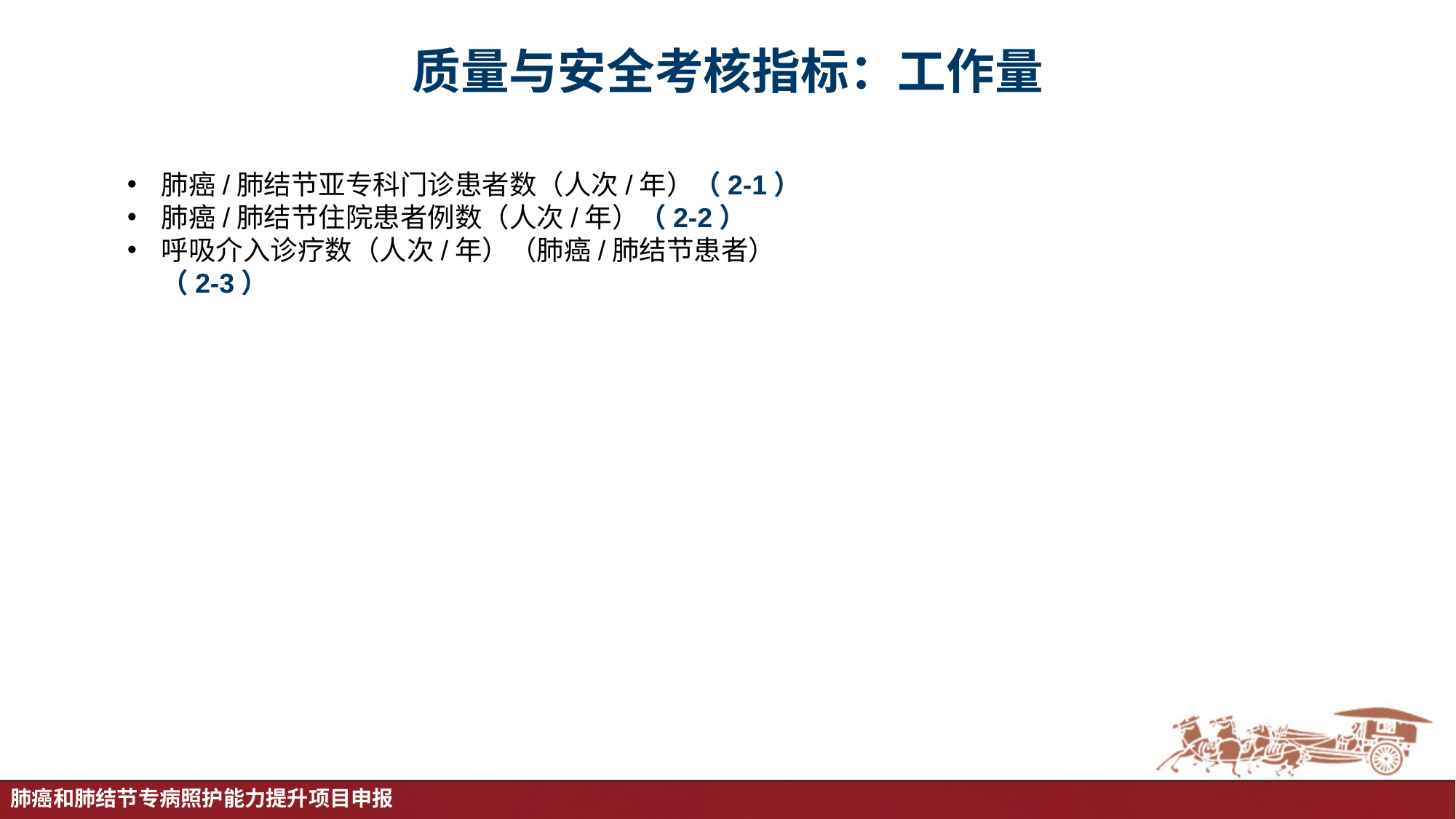

# 质量与安全考核指标：工作量
肺癌/肺结节亚专科门诊患者数（人次/年）（2-1）
肺癌/肺结节住院患者例数（人次/年）（2-2）
呼吸介入诊疗数（人次/年）（肺癌/肺结节患者）（2-3）
肺癌和肺结节专病照护能力提升项目申报